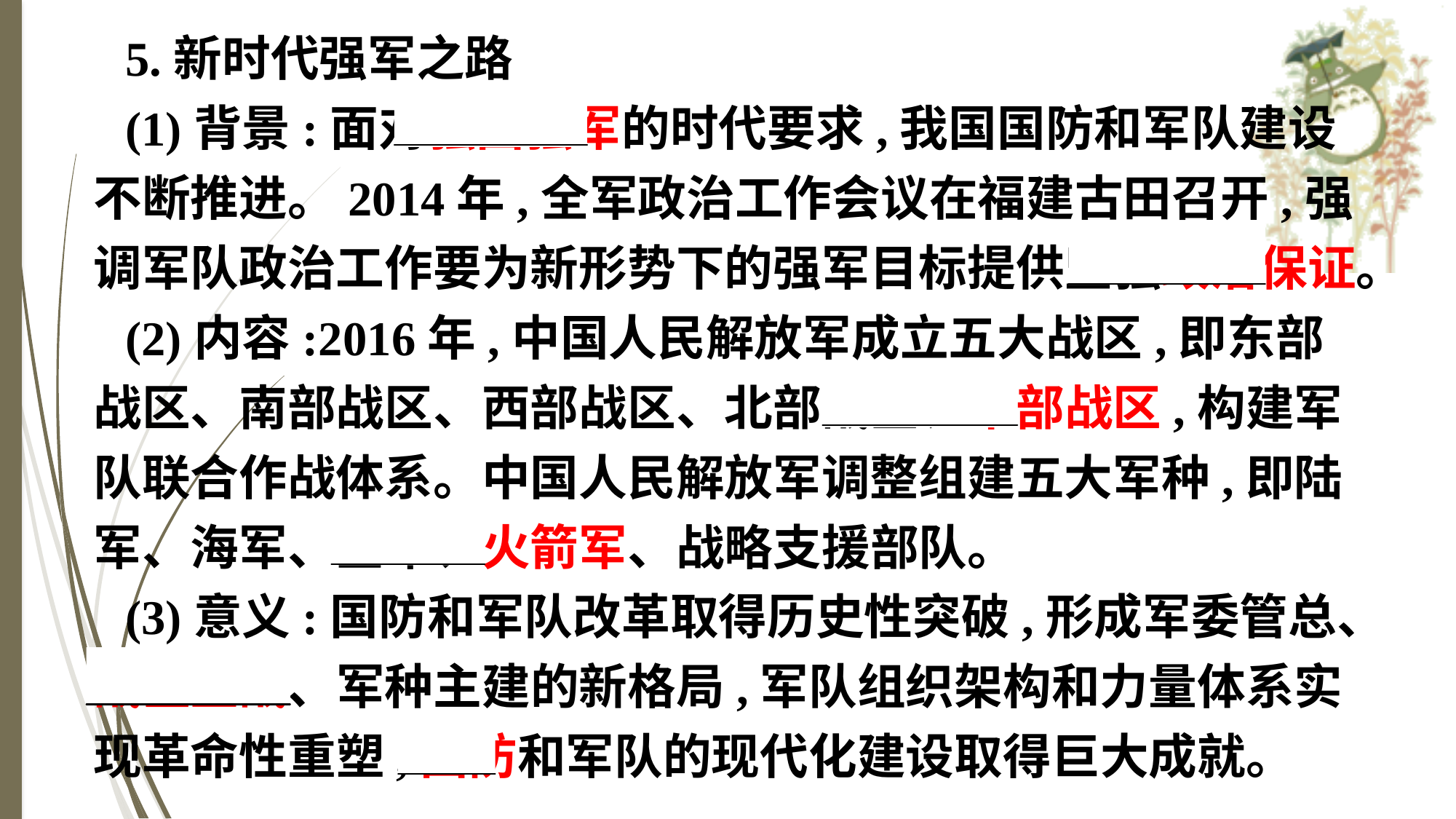

5.新时代强军之路
(1)背景:面对强国强军的时代要求,我国国防和军队建设不断推进。2014年,全军政治工作会议在福建古田召开,强调军队政治工作要为新形势下的强军目标提供坚强政治保证。
(2)内容:2016年,中国人民解放军成立五大战区,即东部战区、南部战区、西部战区、北部战区、中部战区,构建军队联合作战体系。中国人民解放军调整组建五大军种,即陆军、海军、空军、火箭军、战略支援部队。
(3)意义:国防和军队改革取得历史性突破,形成军委管总、战区主战、军种主建的新格局,军队组织架构和力量体系实现革命性重塑,国防和军队的现代化建设取得巨大成就。